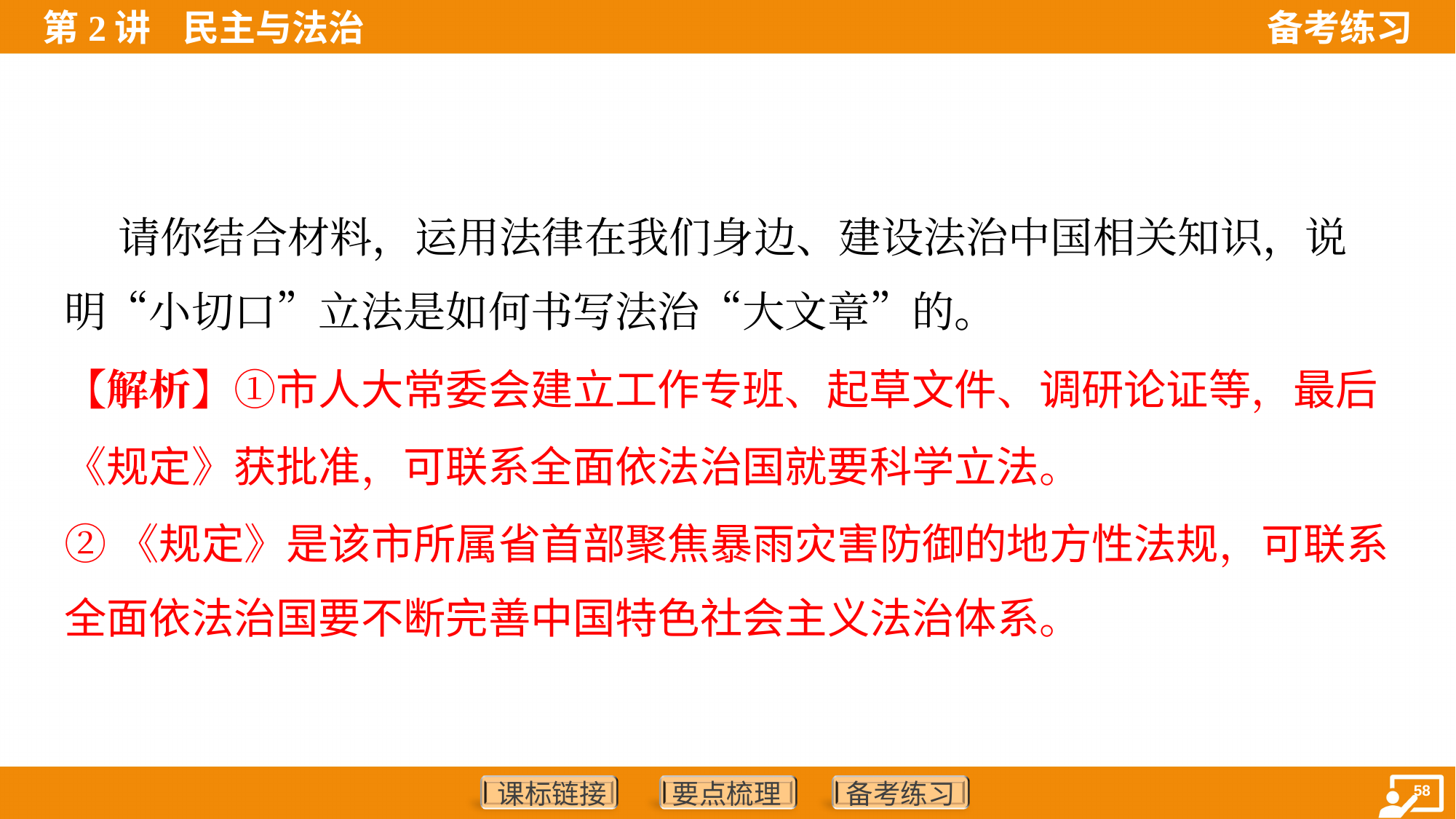

请你结合材料，运用法律在我们身边、建设法治中国相关知识，说
明“小切口”立法是如何书写法治“大文章”的。
【解析】①市人大常委会建立工作专班、起草文件、调研论证等，最后
《规定》获批准，可联系全面依法治国就要科学立法。
②《规定》是该市所属省首部聚焦暴雨灾害防御的地方性法规，可联系
全面依法治国要不断完善中国特色社会主义法治体系。